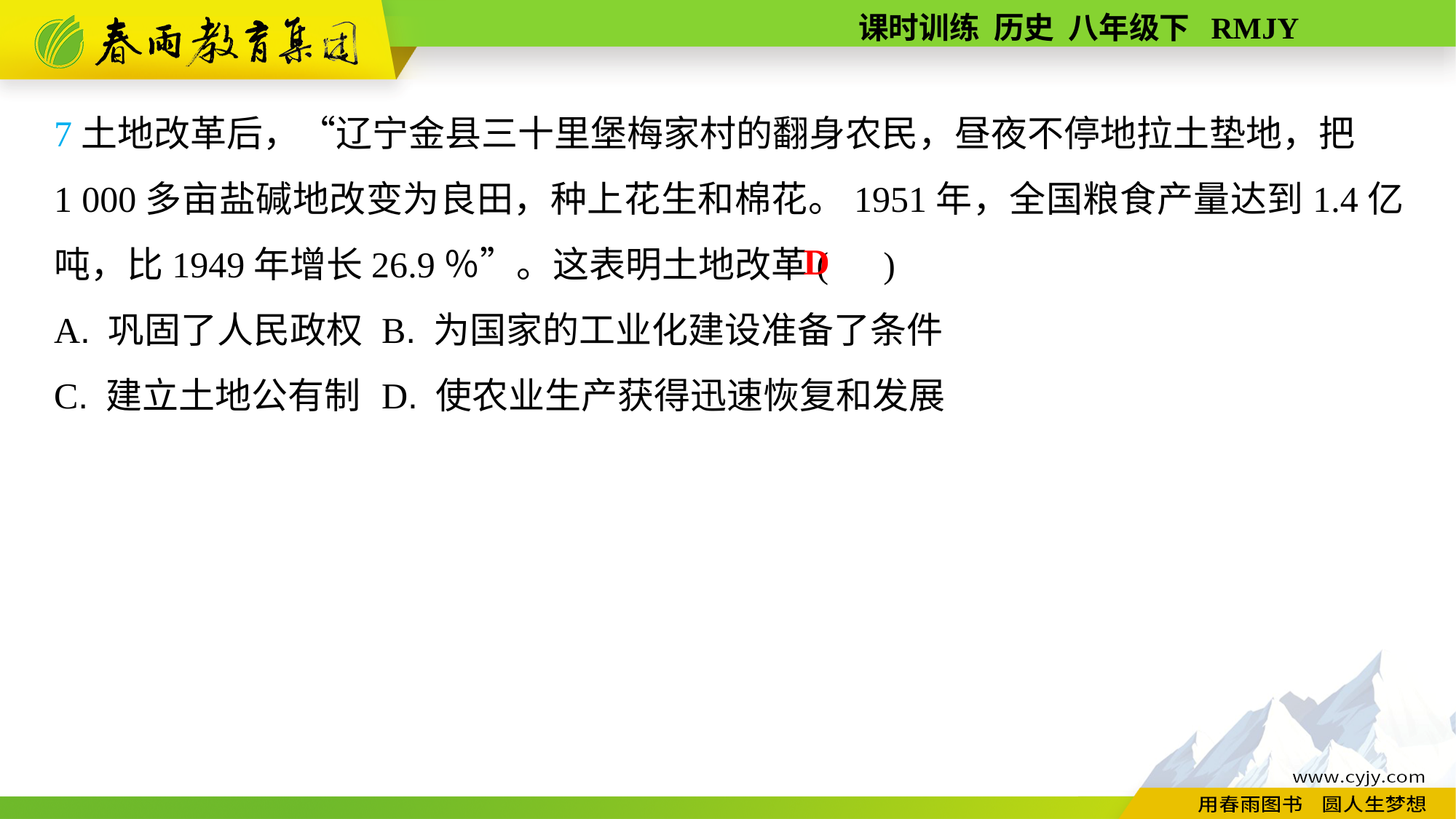

7土地改革后，“辽宁金县三十里堡梅家村的翻身农民，昼夜不停地拉土垫地，把
1 000多亩盐碱地改变为良田，种上花生和棉花。1951年，全国粮食产量达到1.4亿吨，比1949年增长26.9％”。这表明土地改革(      )
A. 巩固了人民政权	B. 为国家的工业化建设准备了条件
C. 建立土地公有制	D. 使农业生产获得迅速恢复和发展
D